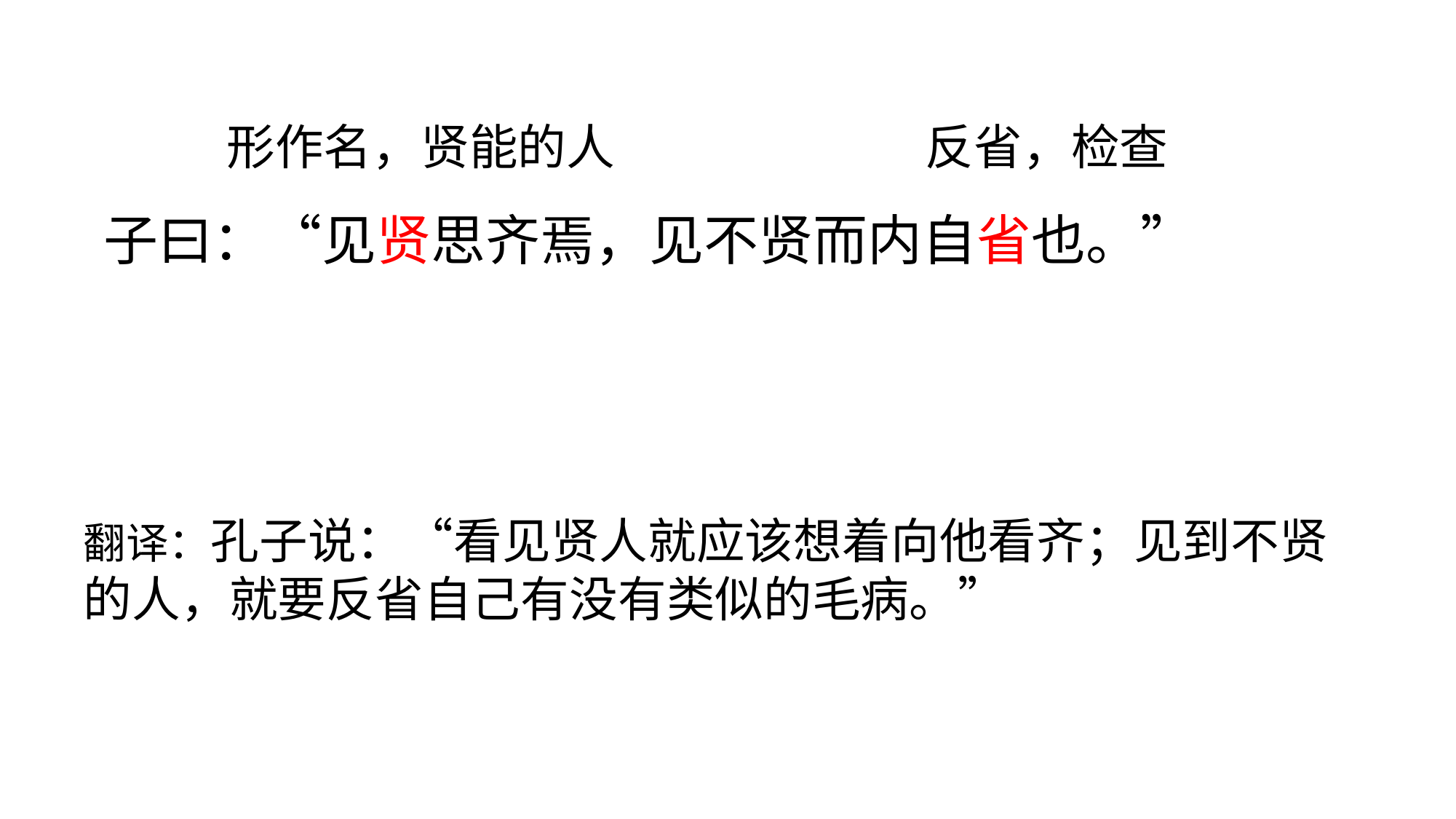

形作名，贤能的人
反省，检查
子曰：“见贤思齐焉，见不贤而内自省也。”
翻译：孔子说：“看见贤人就应该想着向他看齐；见到不贤的人，就要反省自己有没有类似的毛病。”